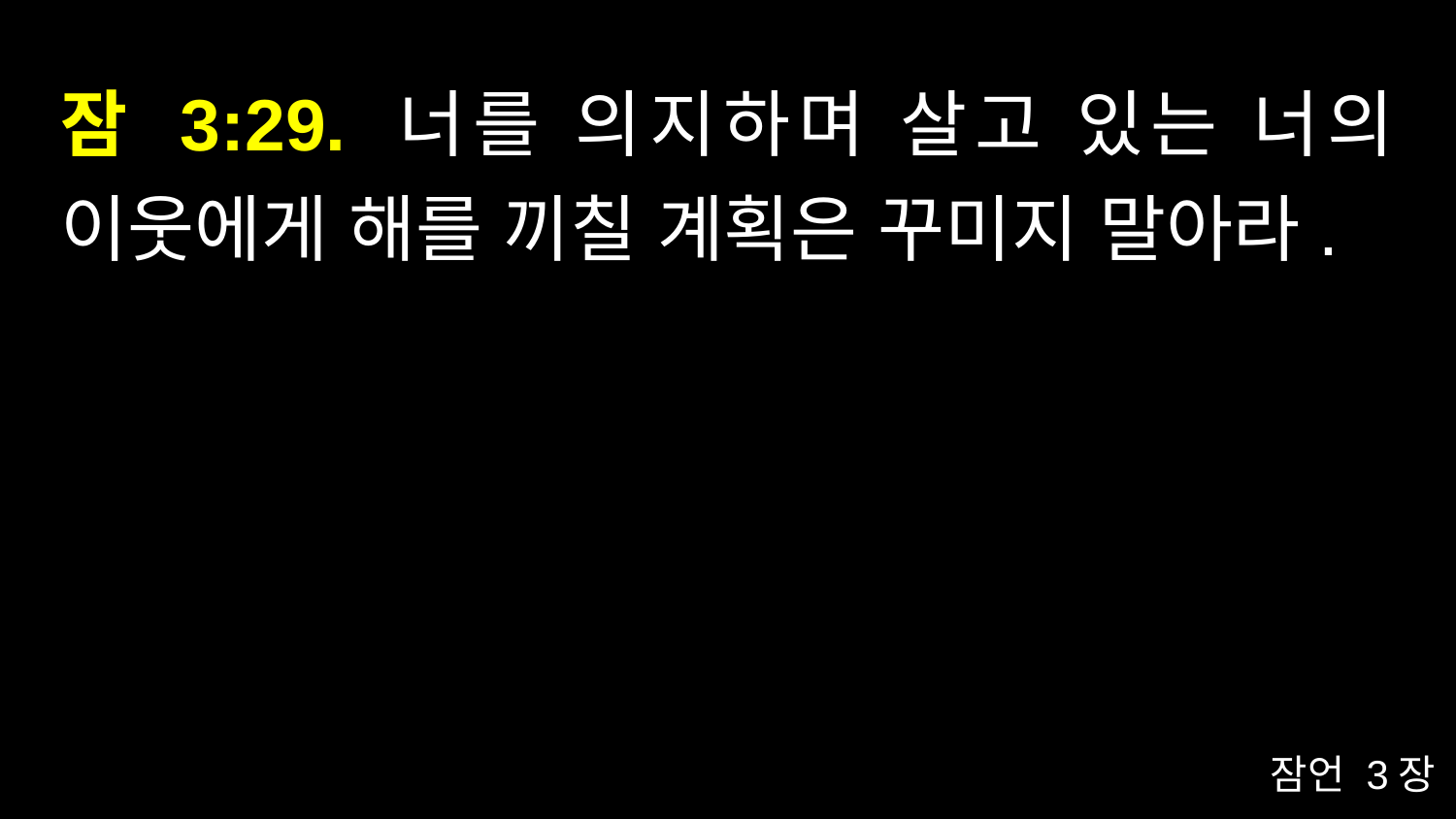

# 잠 3:29. 너를 의지하며 살고 있는 너의 이웃에게 해를 끼칠 계획은 꾸미지 말아라.
잠언 3장